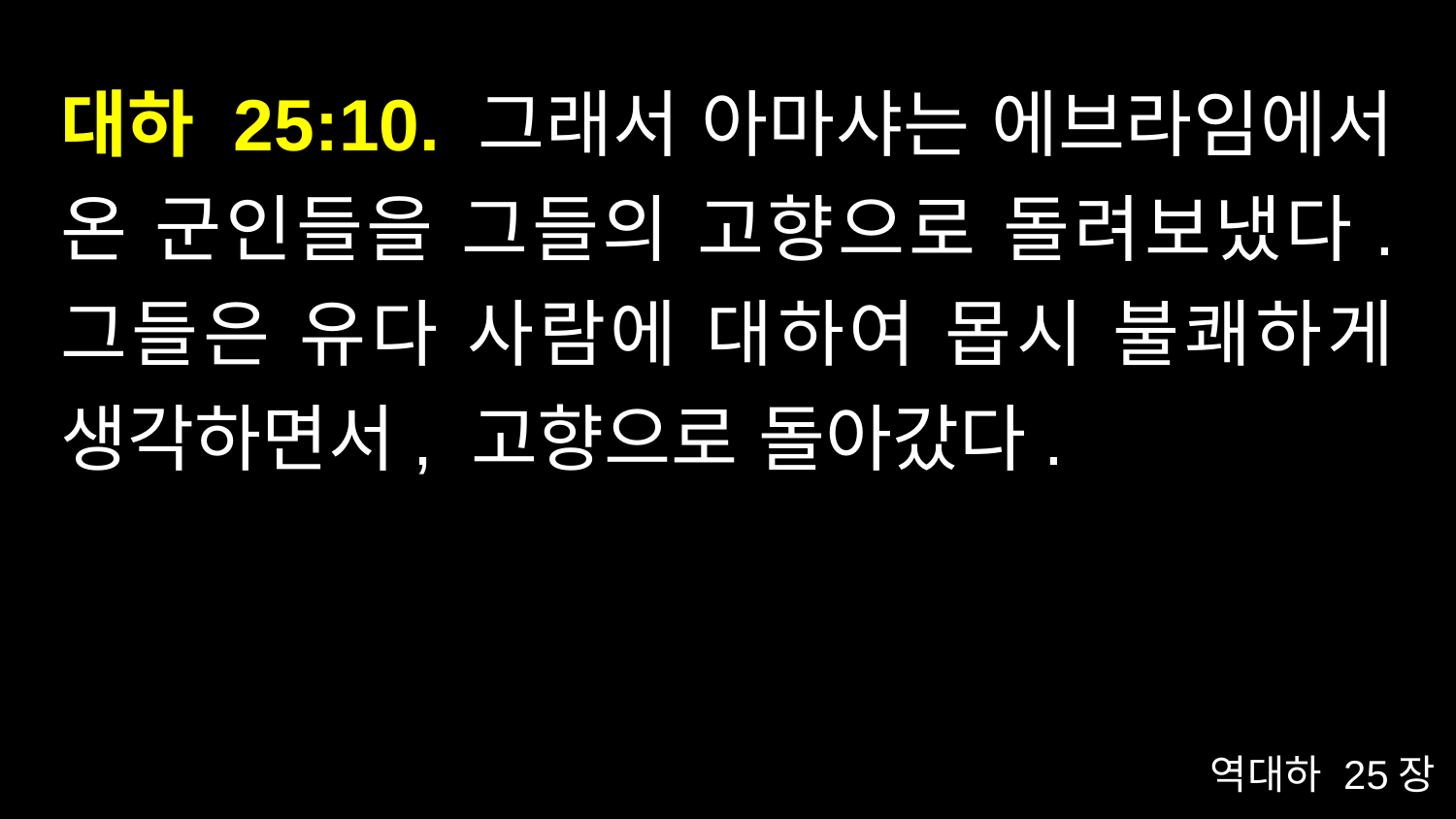

# 대하 25:10. 그래서 아마샤는 에브라임에서 온 군인들을 그들의 고향으로 돌려보냈다. 그들은 유다 사람에 대하여 몹시 불쾌하게 생각하면서, 고향으로 돌아갔다.
역대하 25장